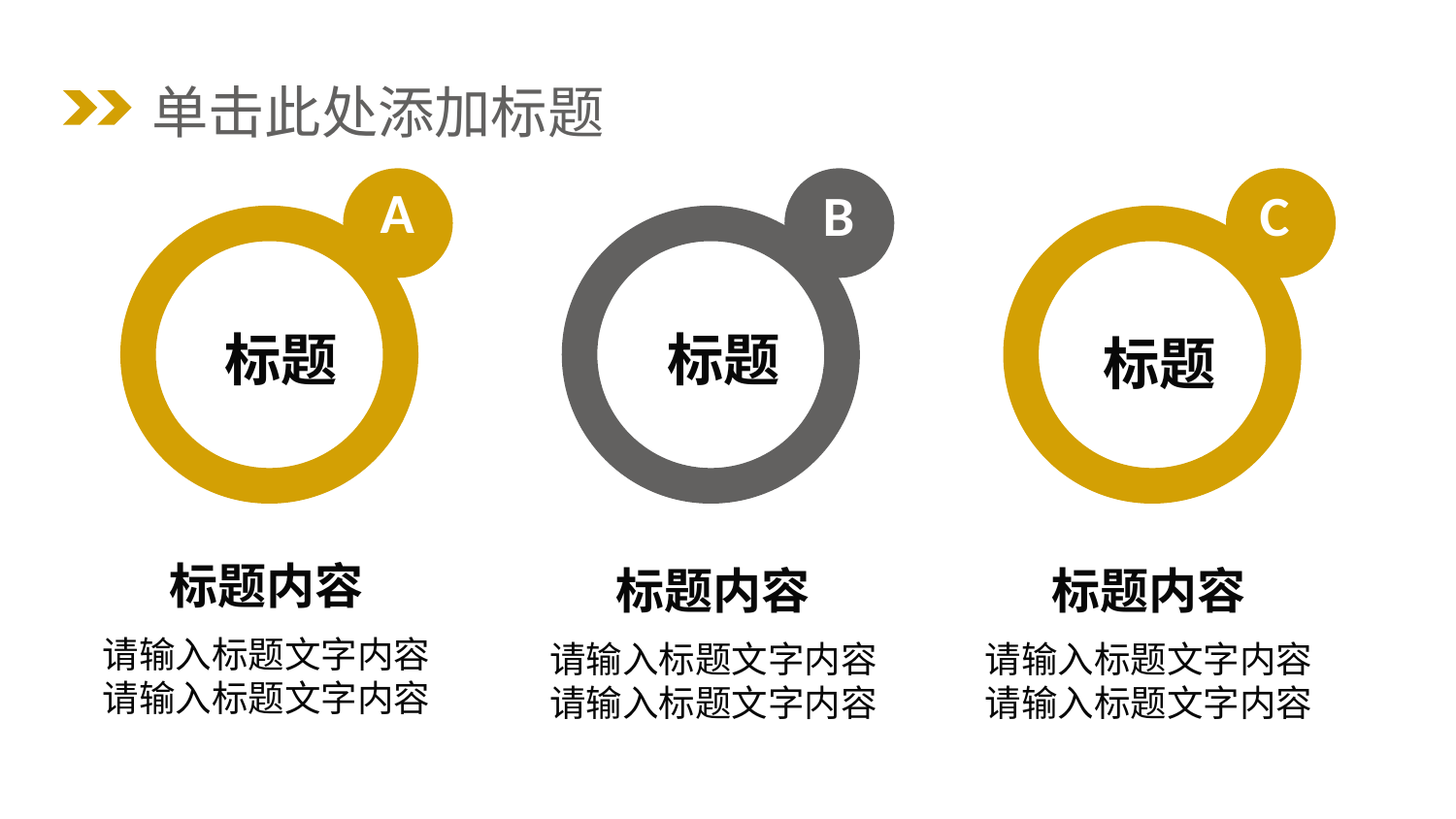

单击此处添加标题

A
  标题

B
  标题

C
  标题
标题内容
请输入标题文字内容
请输入标题文字内容

标题内容
请输入标题文字内容
请输入标题文字内容

标题内容
请输入标题文字内容
请输入标题文字内容